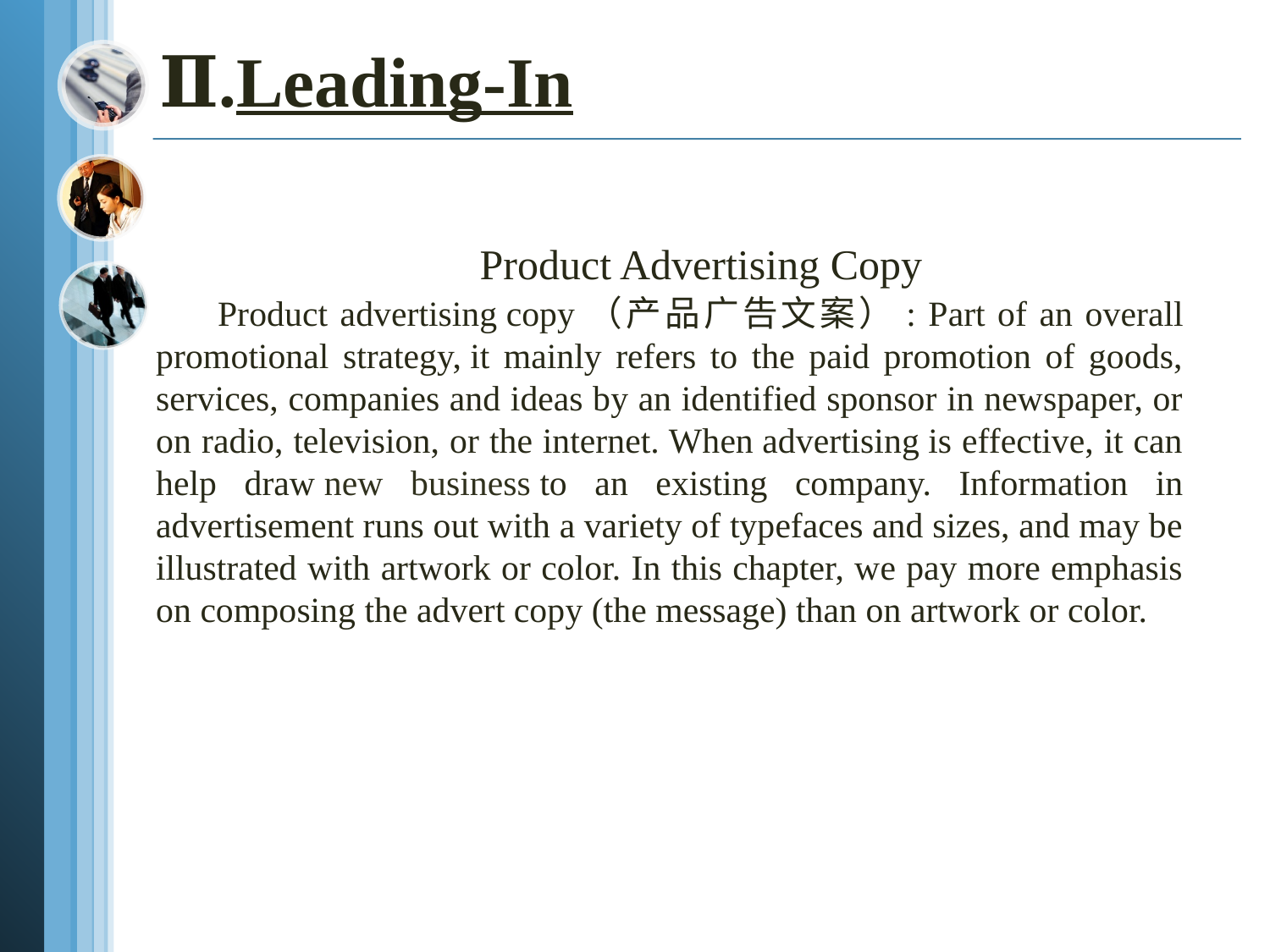

Ⅱ.Leading-In

                     Product Advertising Copy
     Product advertising copy（产品广告文案）: Part of an overall promotional strategy, it mainly refers to the paid promotion of goods, services, companies and ideas by an identified sponsor in newspaper, or on radio, television, or the internet. When advertising is effective, it can help draw new business to an existing company. Information in advertisement runs out with a variety of typefaces and sizes, and may be illustrated with artwork or color. In this chapter, we pay more emphasis on composing the advert copy (the message) than on artwork or color.